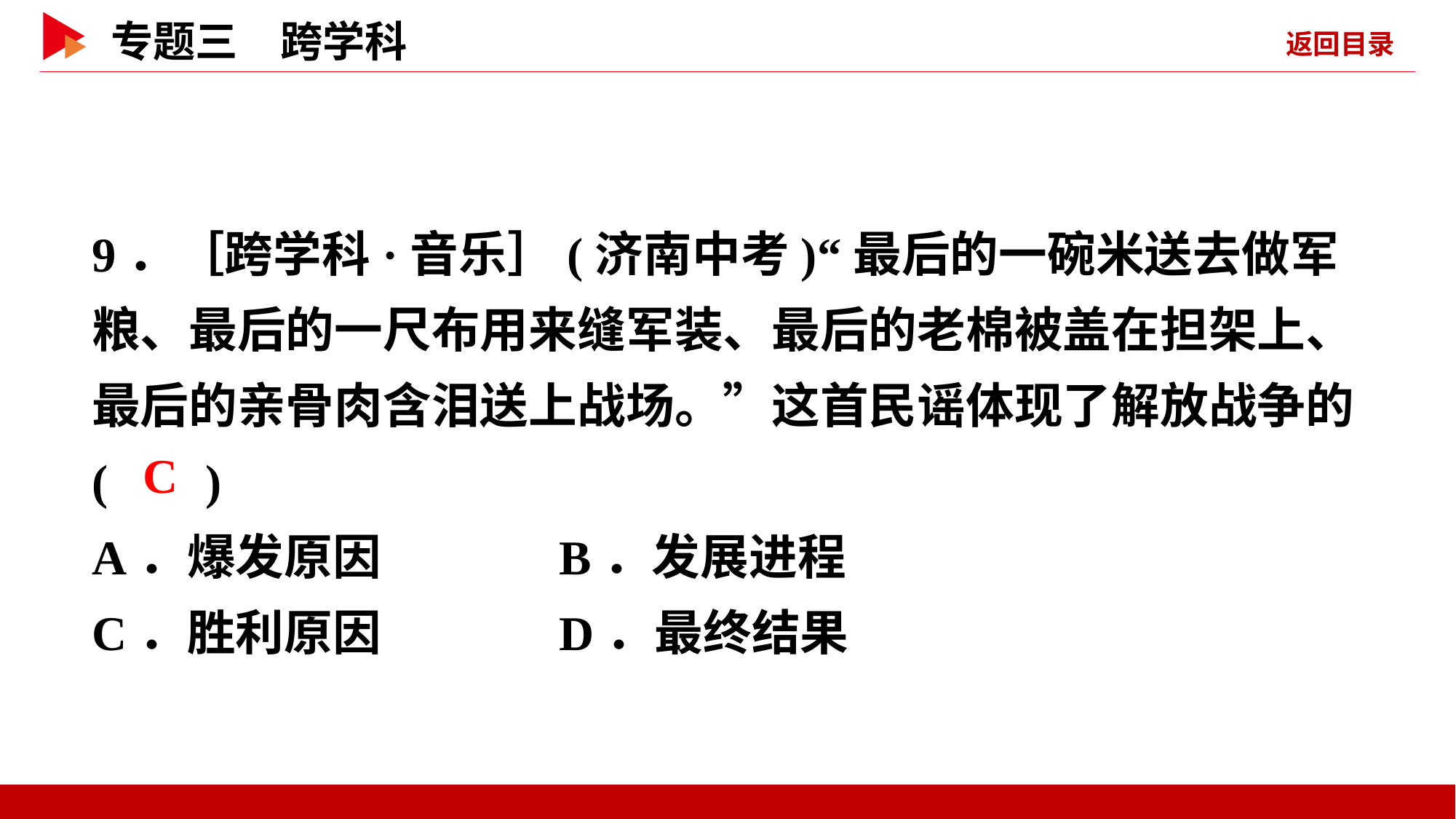

9．［跨学科·音乐］(济南中考)“最后的一碗米送去做军粮、最后的一尺布用来缝军装、最后的老棉被盖在担架上、最后的亲骨肉含泪送上战场。”这首民谣体现了解放战争的(        )
A．爆发原因               B．发展进程
C．胜利原因               D．最终结果
   C